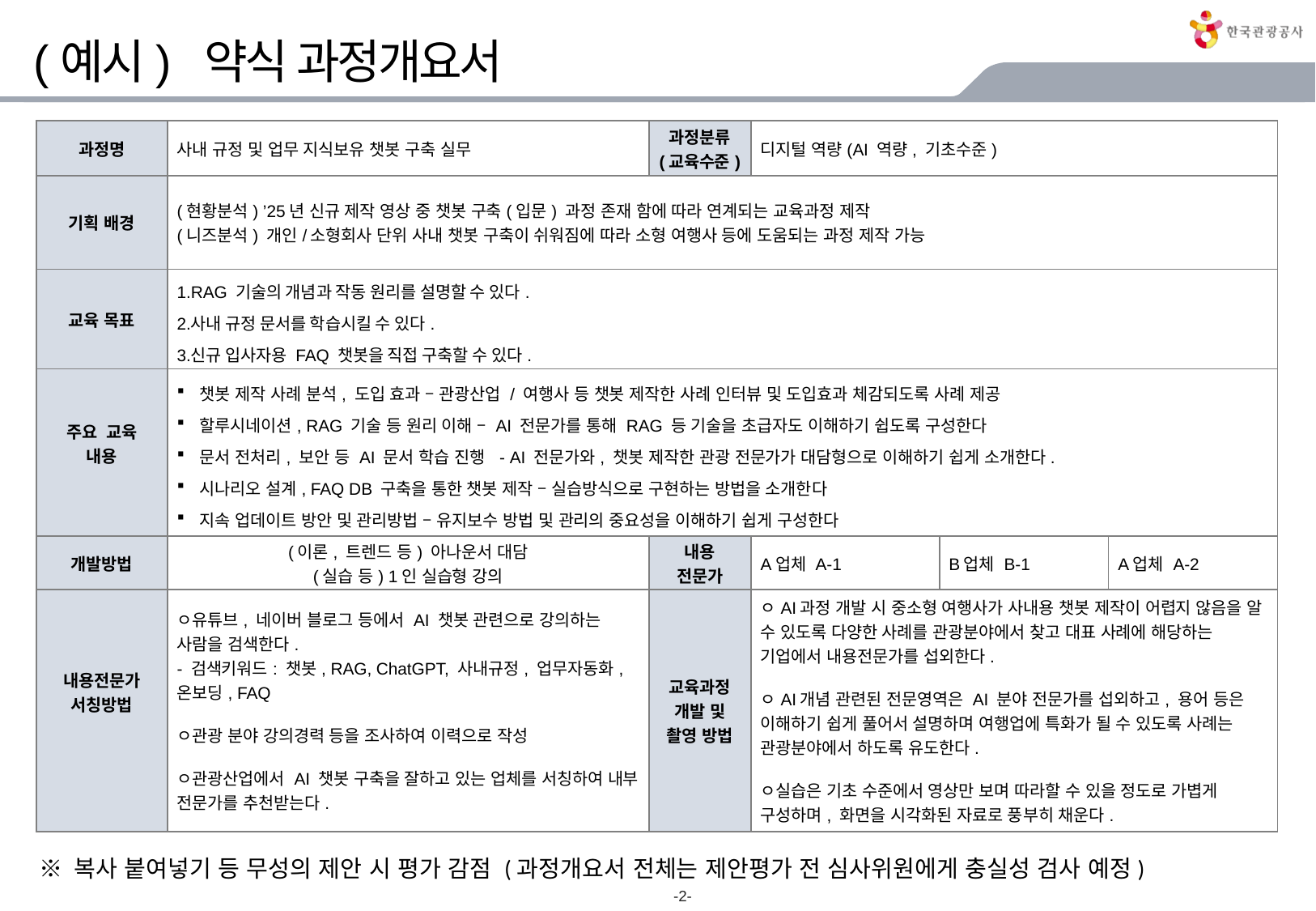

# (예시)  약식 과정개요서

| 과정명 | 사내 규정 및 업무 지식보유 챗봇 구축 실무 | 과정분류 (교육수준) | 디지털 역량(AI 역량, 기초수준) |  |  |
| --- | --- | --- | --- | --- | --- |
| 기획 배경 | (현황분석) ’25년 신규 제작 영상 중 챗봇 구축(입문) 과정 존재 함에 따라 연계되는 교육과정 제작 (니즈분석) 개인/소형회사 단위 사내 챗봇 구축이 쉬워짐에 따라 소형 여행사 등에 도움되는 과정 제작 가능 |  |  |  |  |
| 교육 목표 | RAG 기술의 개념과 작동 원리를 설명할 수 있다. 사내 규정 문서를 학습시킬 수 있다. 신규 입사자용 FAQ 챗봇을 직접 구축할 수 있다. |  |  |  |  |
| 주요 교육 내용 | 챗봇 제작 사례 분석, 도입 효과 – 관광산업 / 여행사 등 챗봇 제작한 사례 인터뷰 및 도입효과 체감되도록 사례 제공 할루시네이션, RAG 기술 등 원리 이해 – AI 전문가를 통해 RAG 등 기술을 초급자도 이해하기 쉽도록 구성한다 문서 전처리, 보안 등 AI 문서 학습 진행 - AI 전문가와, 챗봇 제작한 관광 전문가가 대담형으로 이해하기 쉽게 소개한다. 시나리오 설계, FAQ DB 구축을 통한 챗봇 제작 – 실습방식으로 구현하는 방법을 소개한다 지속 업데이트 방안 및 관리방법 – 유지보수 방법 및 관리의 중요성을 이해하기 쉽게 구성한다 |  |  |  |  |
| 개발방법 | (이론, 트렌드 등) 아나운서 대담 (실습 등) 1인 실습형 강의 | 내용 전문가 | A업체 A-1 | B업체 B-1 | A업체 A-2 |
| 내용전문가 서칭방법 | ㅇ유튜브, 네이버 블로그 등에서 AI 챗봇 관련으로 강의하는 사람을 검색한다. - 검색키워드: 챗봇, RAG, ChatGPT, 사내규정, 업무자동화, 온보딩, FAQ ㅇ관광 분야 강의경력 등을 조사하여 이력으로 작성 ㅇ관광산업에서 AI 챗봇 구축을 잘하고 있는 업체를 서칭하여 내부 전문가를 추천받는다. | 교육과정 개발 및 촬영 방법 | ㅇAI과정 개발 시 중소형 여행사가 사내용 챗봇 제작이 어렵지 않음을 알 수 있도록 다양한 사례를 관광분야에서 찾고 대표 사례에 해당하는 기업에서 내용전문가를 섭외한다. ㅇAI개념 관련된 전문영역은 AI 분야 전문가를 섭외하고, 용어 등은 이해하기 쉽게 풀어서 설명하며 여행업에 특화가 될 수 있도록 사례는 관광분야에서 하도록 유도한다. ㅇ실습은 기초 수준에서 영상만 보며 따라할 수 있을 정도로 가볍게 구성하며, 화면을 시각화된 자료로 풍부히 채운다. |  |  |
※ 복사 붙여넣기 등 무성의 제안 시 평가 감점 (과정개요서 전체는 제안평가 전 심사위원에게 충실성 검사 예정)